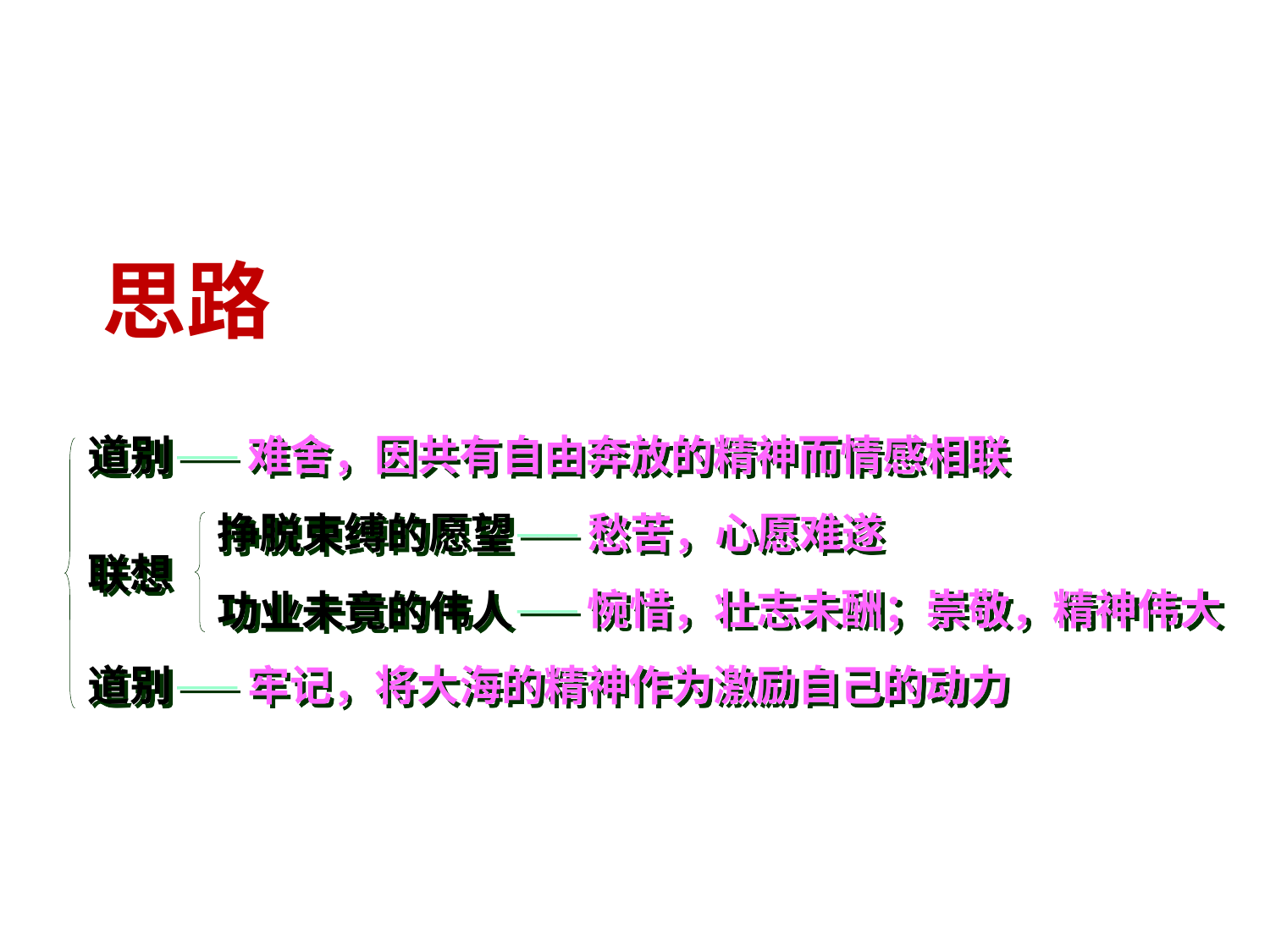

思路
道别
──难舍，因共有自由奔放的精神而情感相联

──愁苦，心愿难遂
挣脱束缚的愿望

联想
──惋惜，壮志未酬；崇敬，精神伟大
功业未竟的伟人
道别
──牢记，将大海的精神作为激励自己的动力